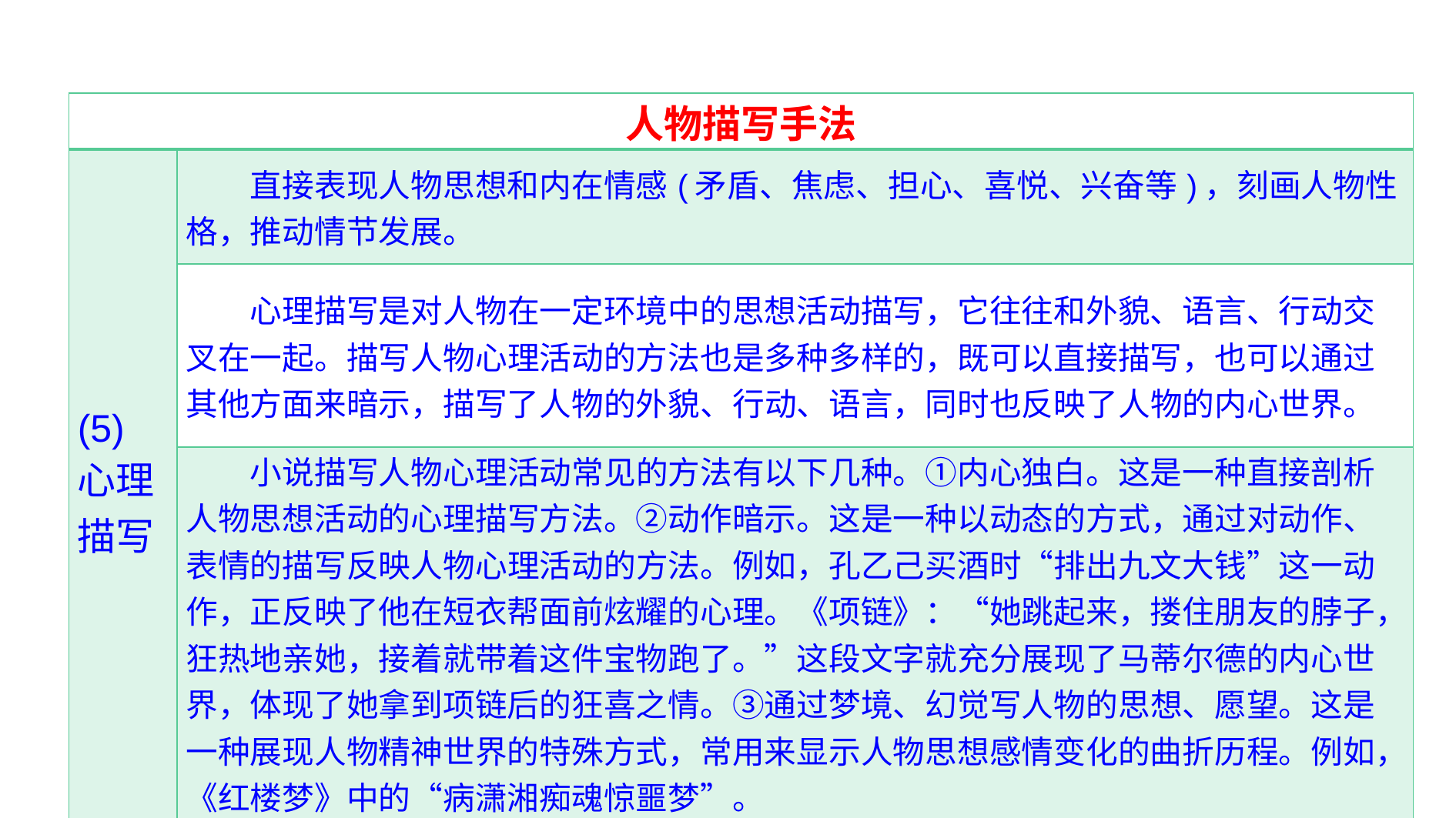

| 人物描写手法 |  |
| --- | --- |
| (5)心理描写 | 直接表现人物思想和内在情感(矛盾、焦虑、担心、喜悦、兴奋等)，刻画人物性格，推动情节发展。 |
|  | 心理描写是对人物在一定环境中的思想活动描写，它往往和外貌、语言、行动交叉在一起。描写人物心理活动的方法也是多种多样的，既可以直接描写，也可以通过其他方面来暗示，描写了人物的外貌、行动、语言，同时也反映了人物的内心世界。 |
|  | 小说描写人物心理活动常见的方法有以下几种。①内心独白。这是一种直接剖析人物思想活动的心理描写方法。②动作暗示。这是一种以动态的方式，通过对动作、表情的描写反映人物心理活动的方法。例如，孔乙己买酒时“排出九文大钱”这一动作，正反映了他在短衣帮面前炫耀的心理。《项链》：“她跳起来，搂住朋友的脖子，狂热地亲她，接着就带着这件宝物跑了。”这段文字就充分展现了马蒂尔德的内心世界，体现了她拿到项链后的狂喜之情。③通过梦境、幻觉写人物的思想、愿望。这是一种展现人物精神世界的特殊方式，常用来显示人物思想感情变化的曲折历程。例如，《红楼梦》中的“病潇湘痴魂惊噩梦”。 |